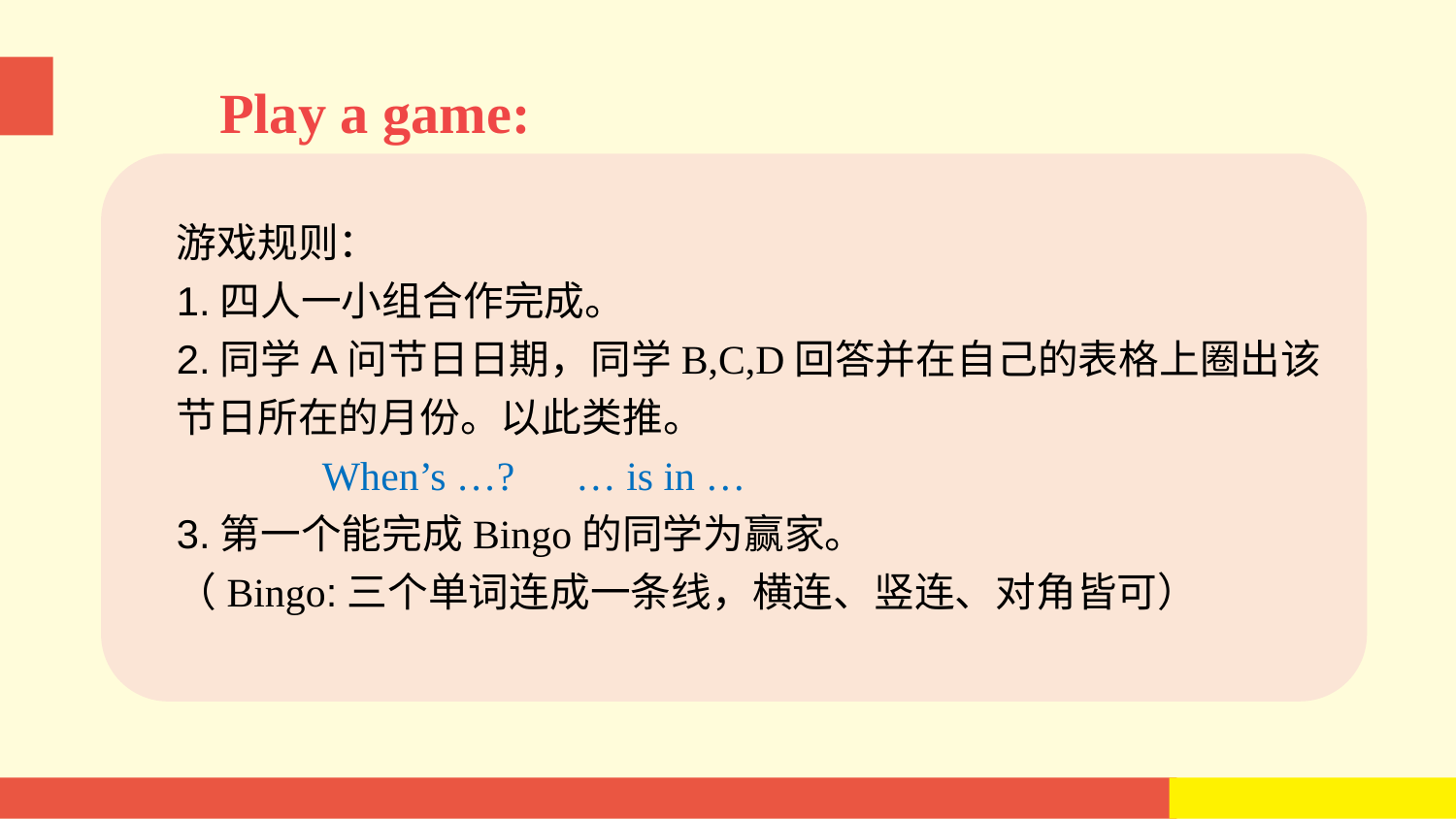

Play a game:

游戏规则：
1.四人一小组合作完成。
2.同学A问节日日期，同学B,C,D回答并在自己的表格上圈出该节日所在的月份。以此类推。
	When’s …?      … is in …
3.第一个能完成Bingo的同学为赢家。
（Bingo:三个单词连成一条线，横连、竖连、对角皆可）